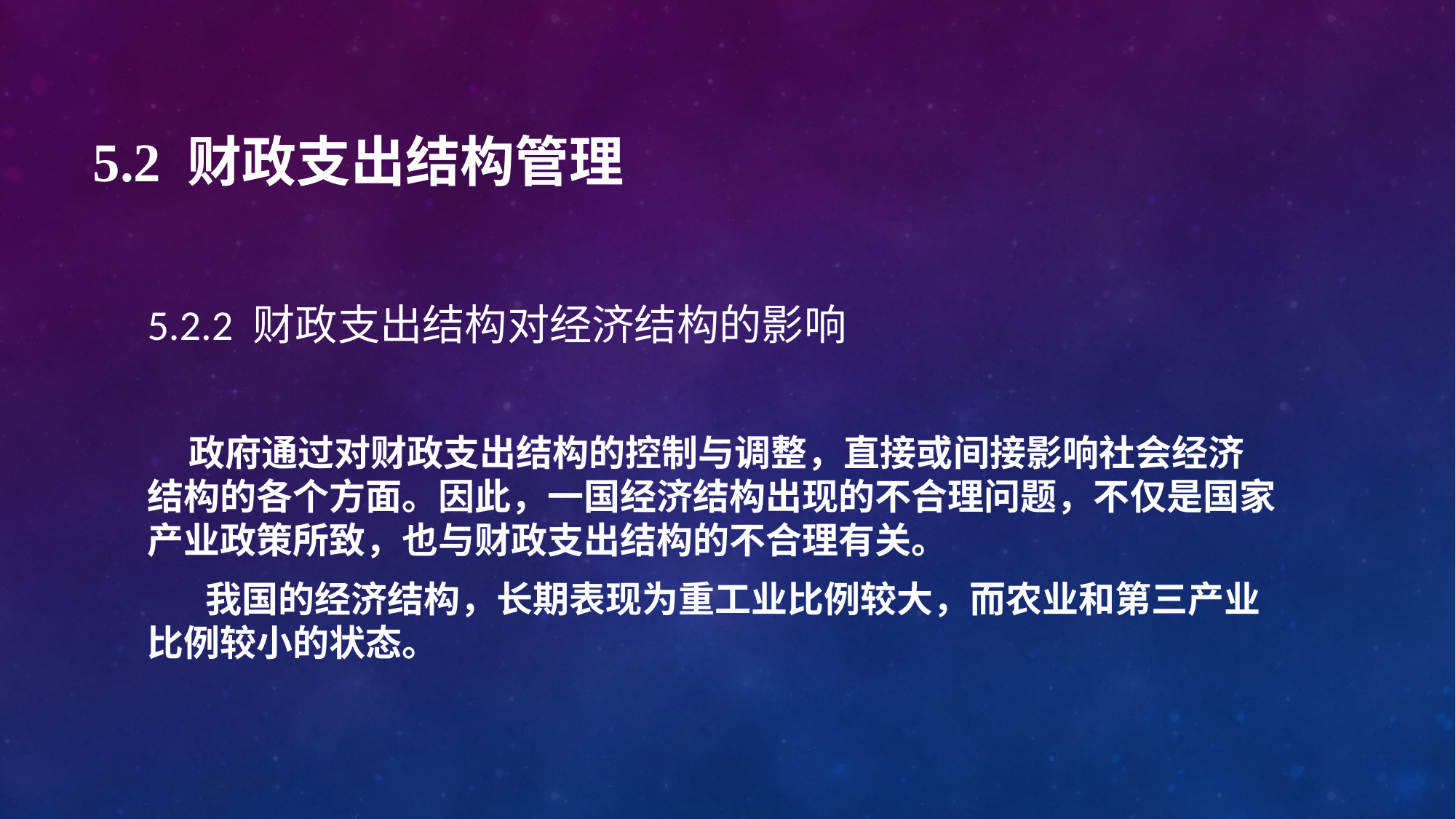

# 5.2 财政支出结构管理
5.2.2 财政支出结构对经济结构的影响

    政府通过对财政支出结构的控制与调整，直接或间接影响社会经济结构的各个方面。因此，一国经济结构出现的不合理问题，不仅是国家产业政策所致，也与财政支出结构的不合理有关。
      我国的经济结构，长期表现为重工业比例较大，而农业和第三产业比例较小的状态。